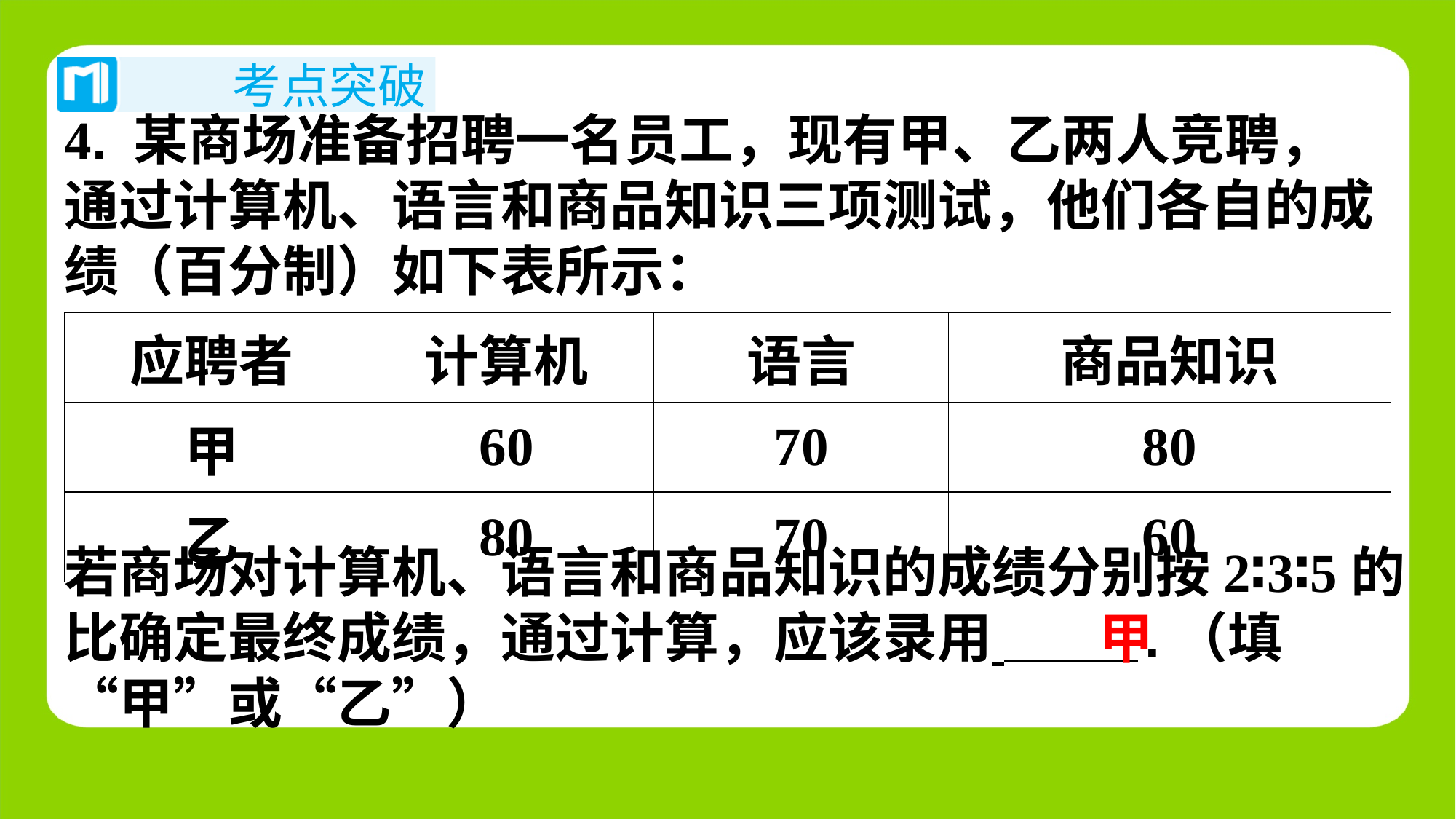

4. 某商场准备招聘一名员工，现有甲、乙两人竞聘，
通过计算机、语言和商品知识三项测试，他们各自的成
绩（百分制）如下表所示：
| 应聘者 | 计算机 | 语言 | 商品知识 |
| --- | --- | --- | --- |
| 甲 | 60 | 70 | 80 |
| 乙 | 80 | 70 | 60 |
若商场对计算机、语言和商品知识的成绩分别按2∶3∶5的比确定最终成绩，通过计算，应该录用                     .（填“甲”或“乙”）
甲